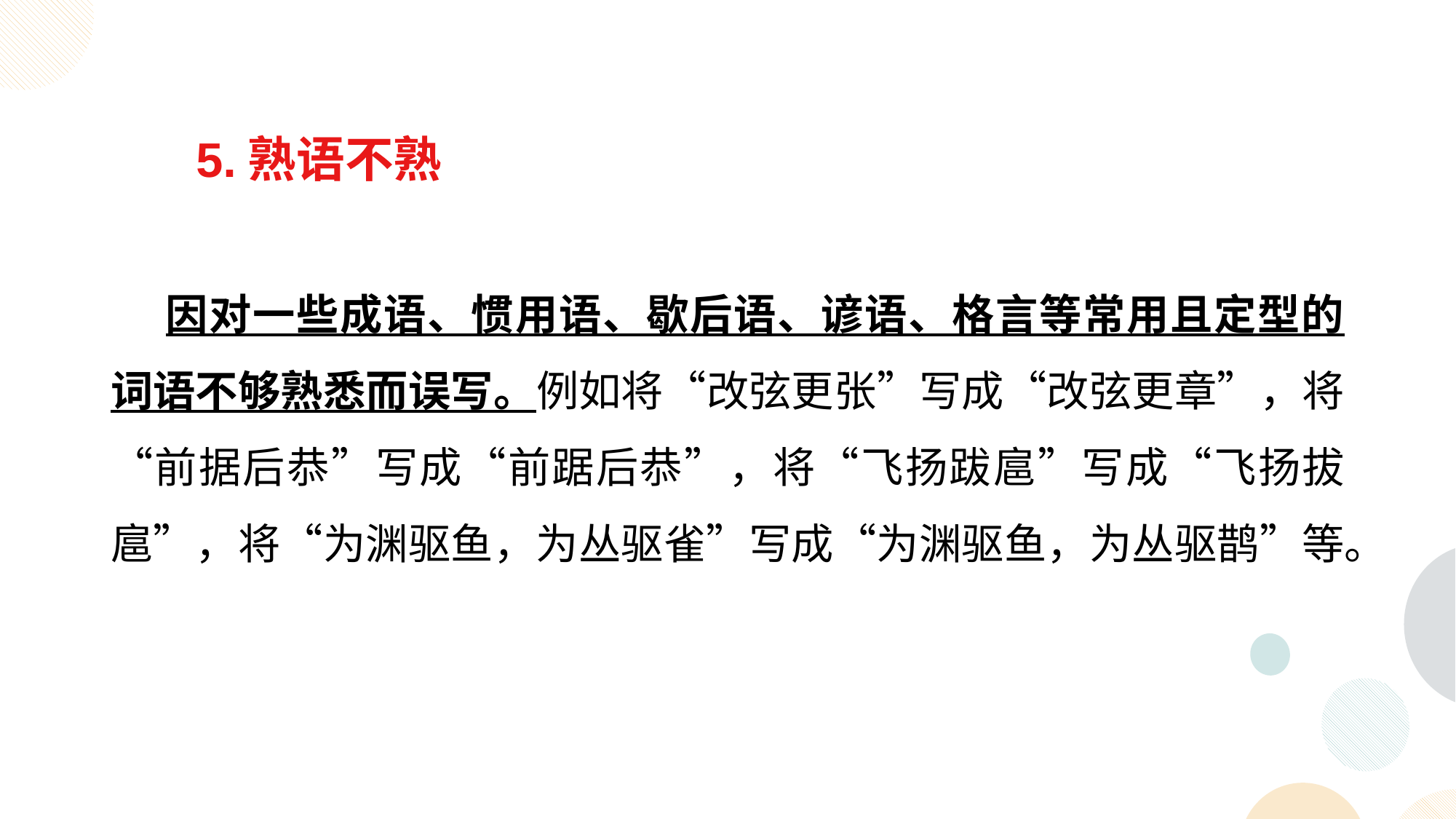

5.熟语不熟

    因对一些成语、惯用语、歇后语、谚语、格言等常用且定型的词语不够熟悉而误写。例如将“改弦更张”写成“改弦更章”，将“前据后恭”写成“前踞后恭”，将“飞扬跋扈”写成“飞扬拔扈”，将“为渊驱鱼，为丛驱雀”写成“为渊驱鱼，为丛驱鹊”等。